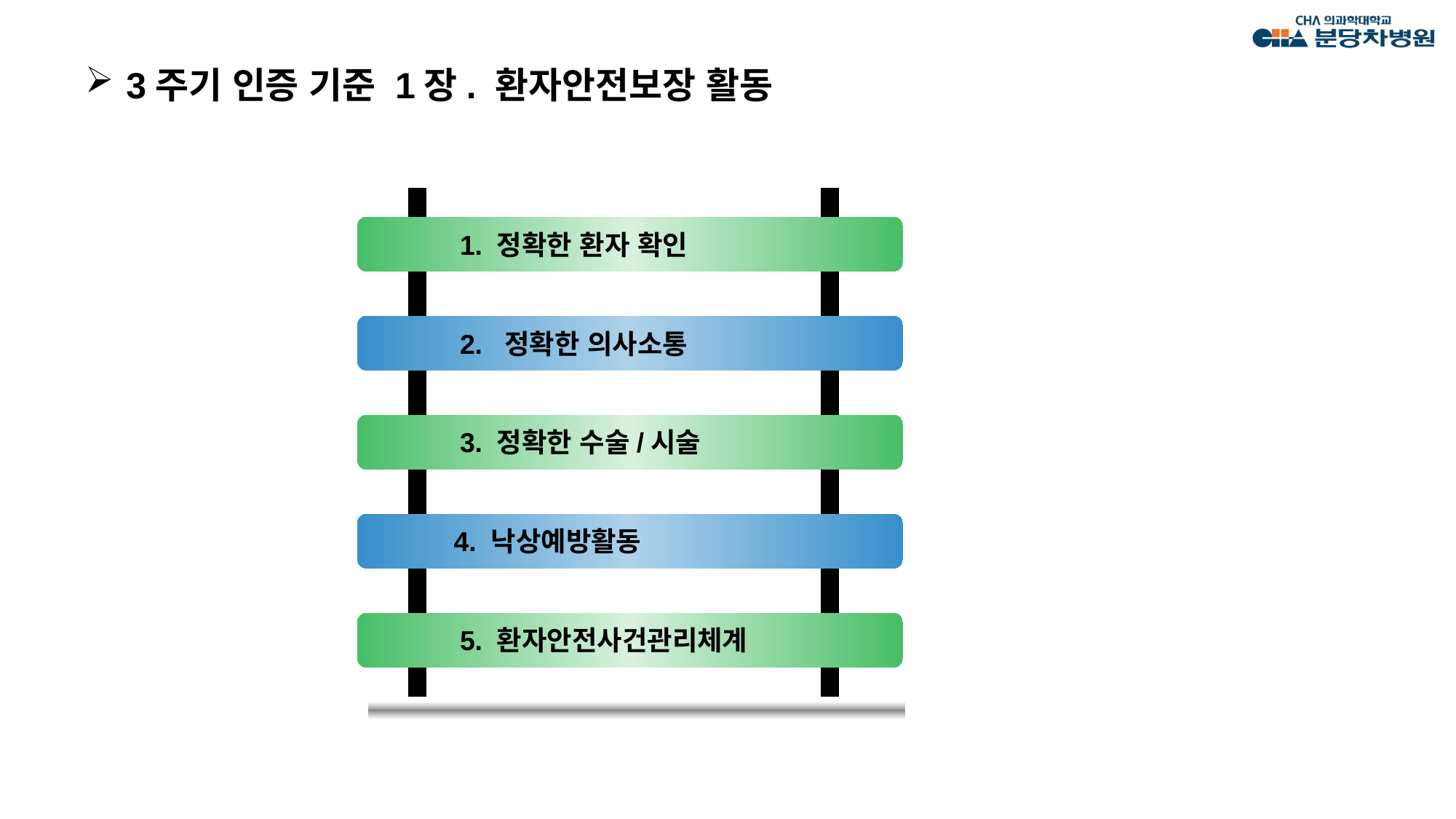

# 3주기 인증 기준 1장. 환자안전보장 활동

1. 정확한 환자 확인

2.  정확한 의사소통

3. 정확한 수술/시술

4. 낙상예방활동

5. 환자안전사건관리체계